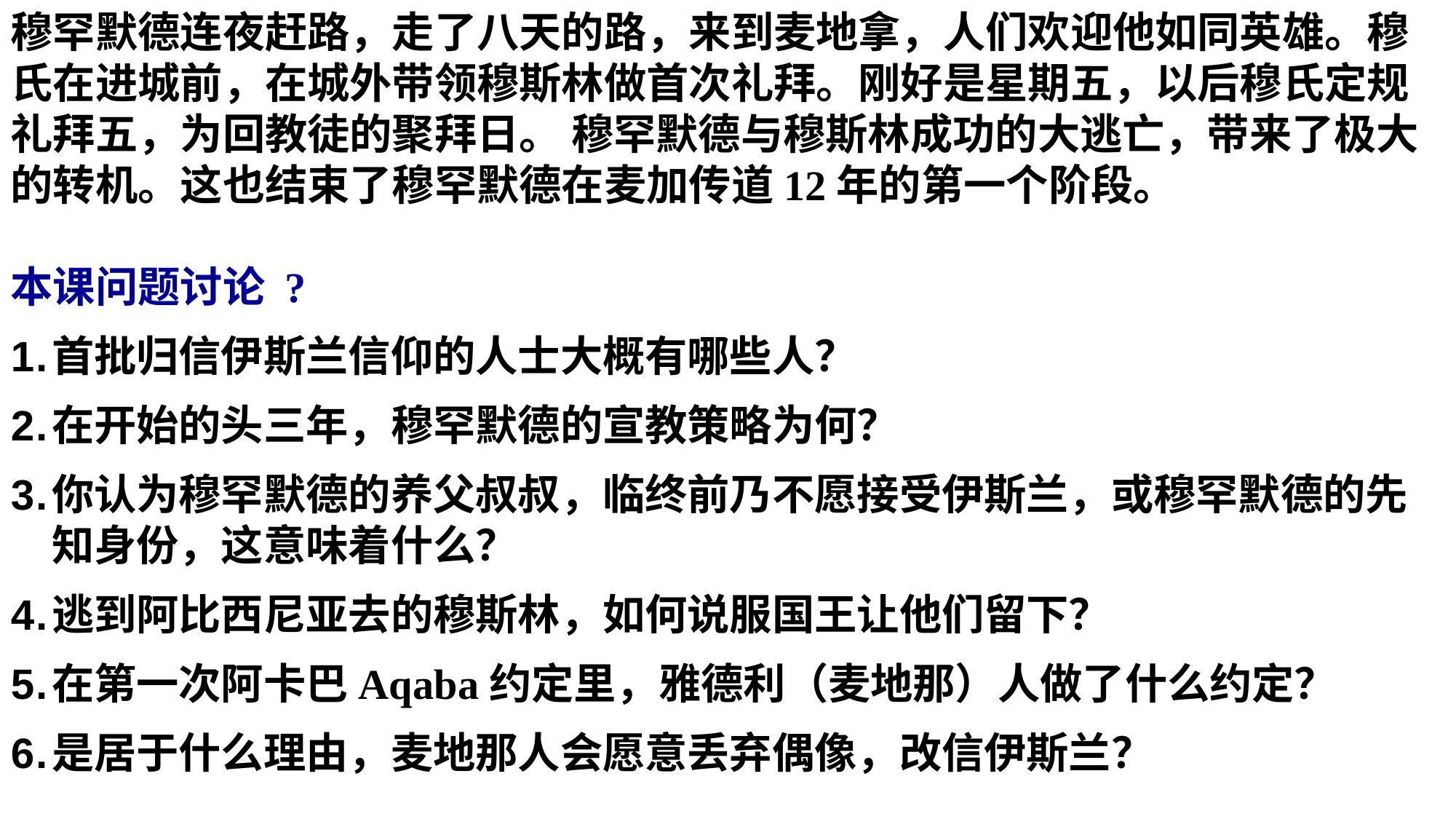

穆罕默德连夜赶路，走了八天的路，来到麦地拿，人们欢迎他如同英雄。穆氏在进城前，在城外带领穆斯林做首次礼拜。刚好是星期五，以后穆氏定规礼拜五，为回教徒的聚拜日。 穆罕默德与穆斯林成功的大逃亡，带来了极大的转机。这也结束了穆罕默德在麦加传道12年的第一个阶段。

本课问题讨论 ?
首批归信伊斯兰信仰的人士大概有哪些人？
在开始的头三年，穆罕默德的宣教策略为何？
你认为穆罕默德的养父叔叔，临终前乃不愿接受伊斯兰，或穆罕默德的先知身份，这意味着什么？
逃到阿比西尼亚去的穆斯林，如何说服国王让他们留下？
在第一次阿卡巴Aqaba约定里，雅德利（麦地那）人做了什么约定？
是居于什么理由，麦地那人会愿意丢弃偶像，改信伊斯兰？